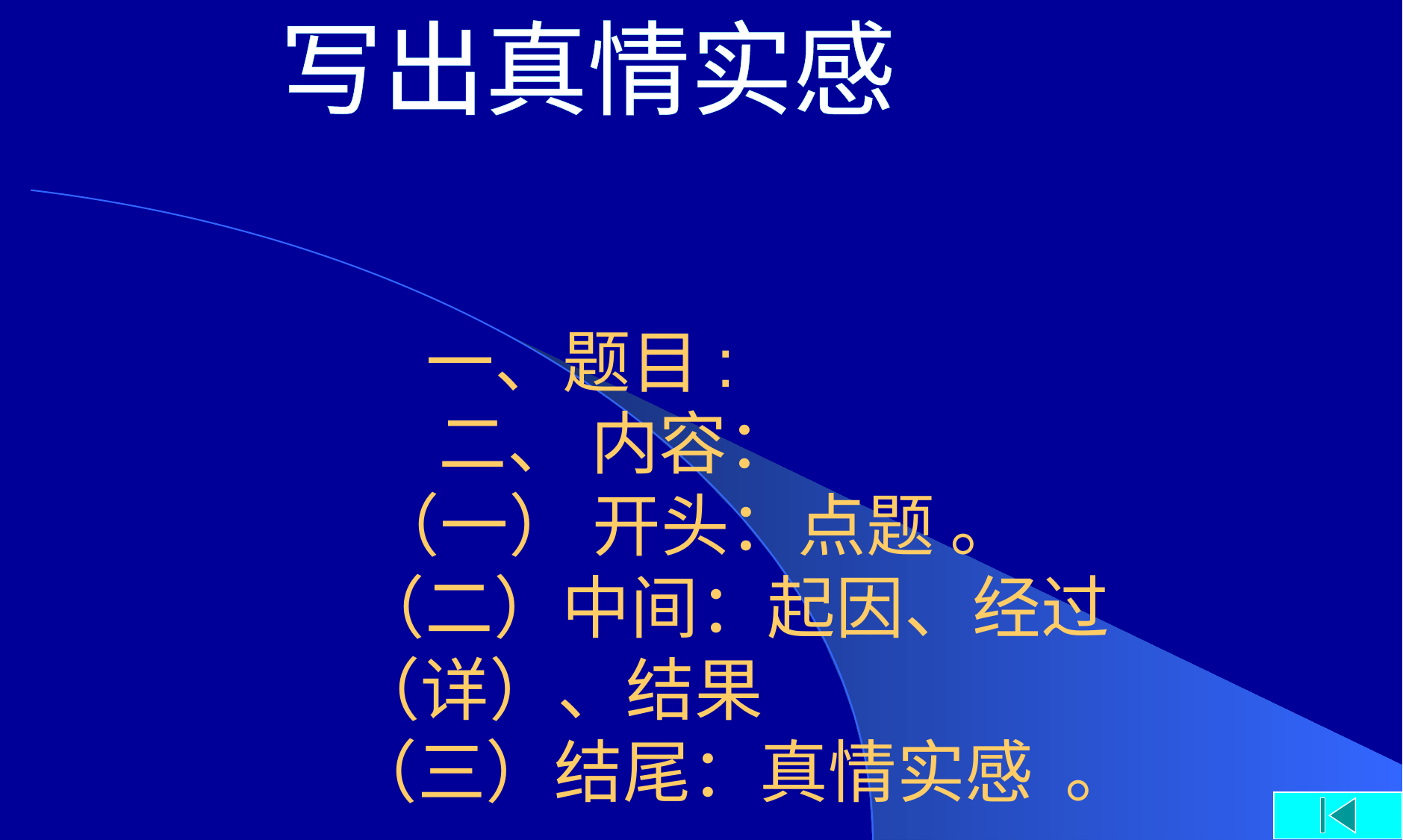

写出真情实感
# 一、题目: 二、 内容：                   （一） 开头：点题 。                        （二）中间：起因、经过（详）、结果                         （三）结尾：真情实感  。